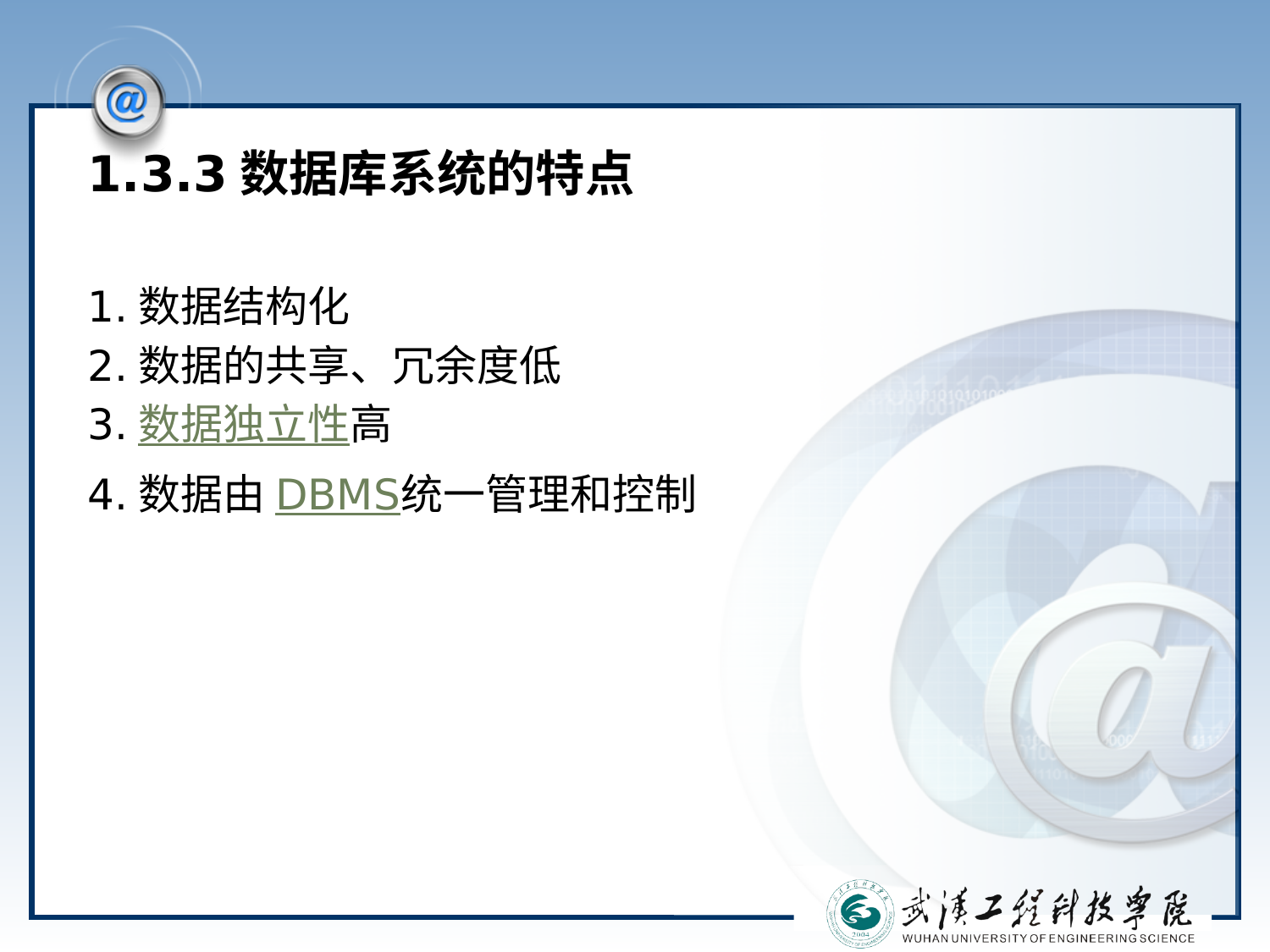

#
1.3.3数据库系统的特点

1.数据结构化
2.数据的共享、冗余度低
3.数据独立性高
4.数据由DBMS统一管理和控制